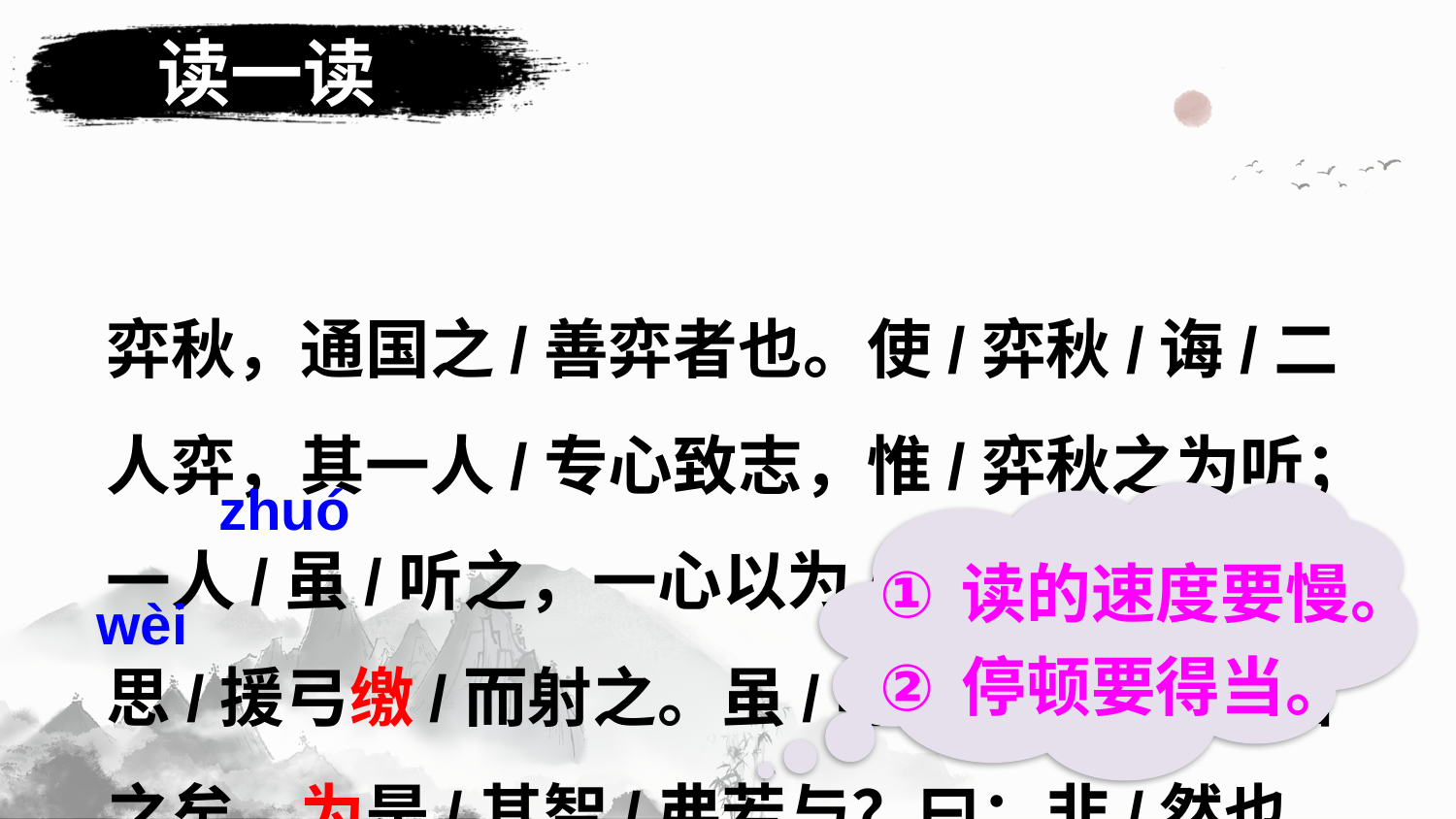

读一读
    弈秋，通国之/善弈者也。使/弈秋/诲/二人弈，其一人/专心致志，惟/弈秋之为听；一人/虽/听之，一心以为/有鸿鹄/将至，思/援弓缴/而射之。虽/与之/俱学，弗若之矣。为是/其智/弗若与？曰：非/然也。
zhuó

读的速度要慢。
停顿要得当。
wèi